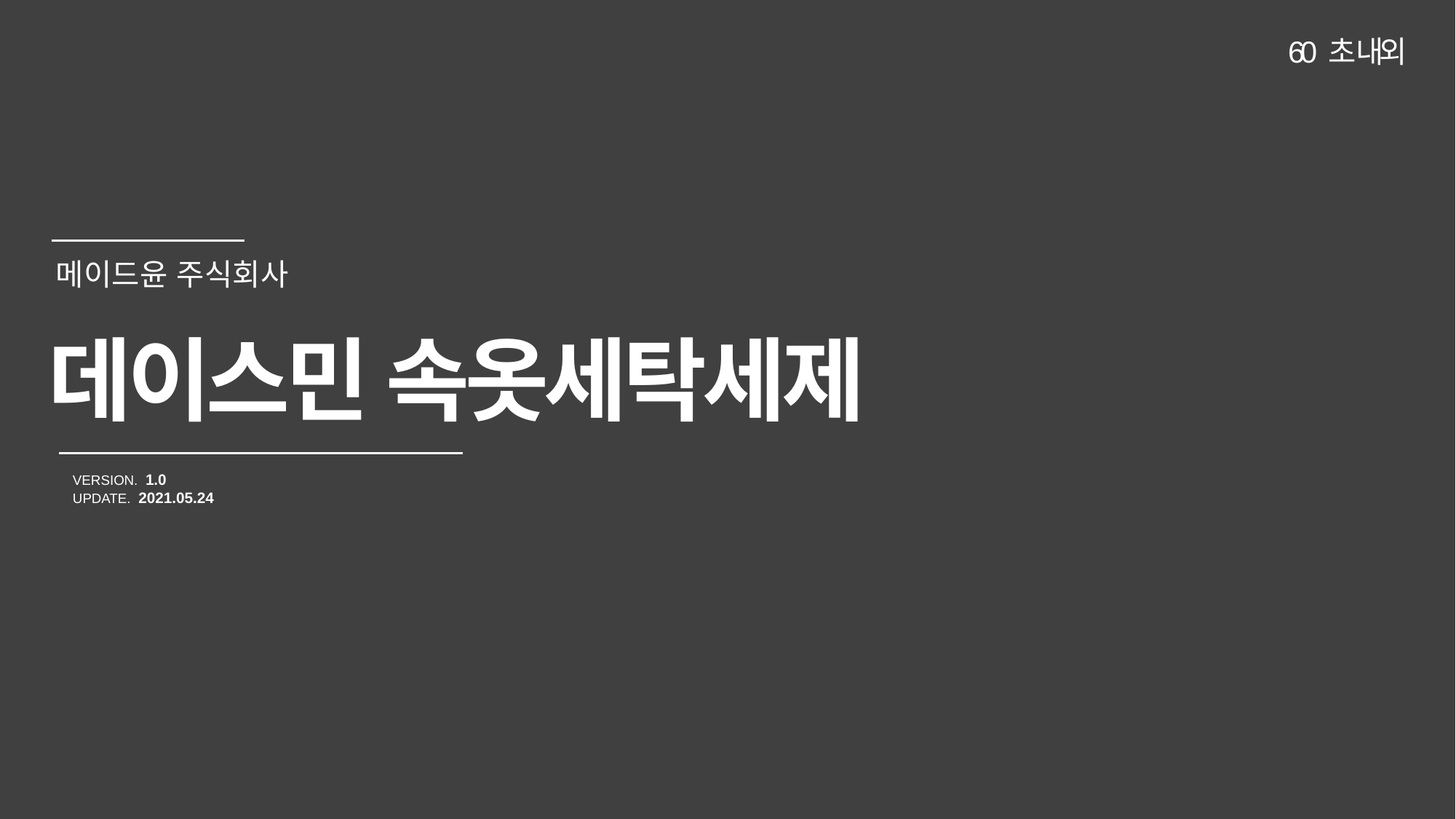

60 초 내외
데이스민 속옷세탁세제
VERSION.  1.0
UPDATE.  2021.05.24

메이드윤 주식회사